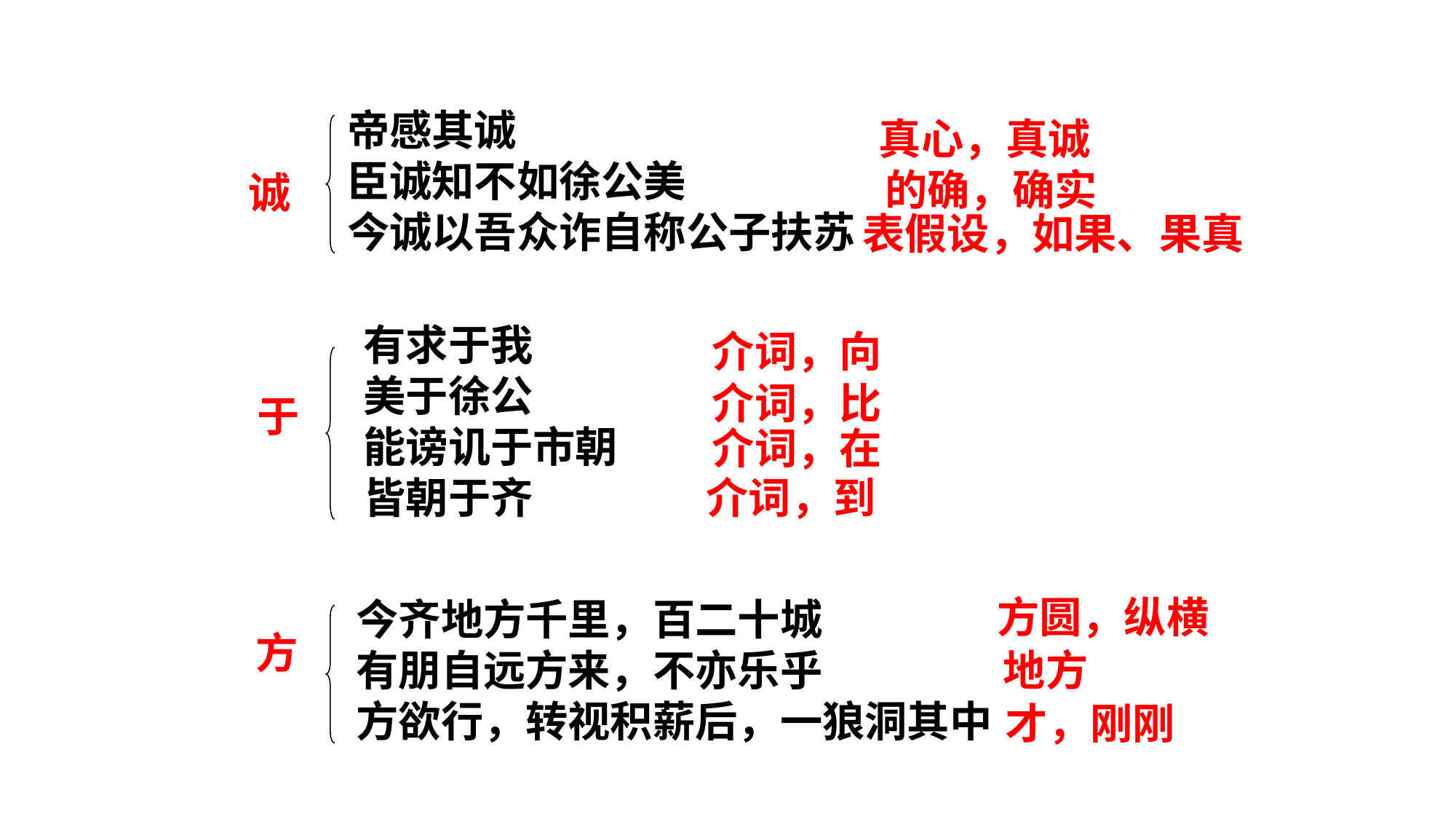

帝感其诚
臣诚知不如徐公美
今诚以吾众诈自称公子扶苏
真心，真诚

的确，确实
诚
表假设，如果、果真
有求于我
美于徐公
能谤讥于市朝
皆朝于齐
介词，向

介词，比
于
介词，在
介词，到
方圆，纵横
今齐地方千里，百二十城
有朋自远方来，不亦乐乎
方欲行，转视积薪后，一狼洞其中

方
地方
才，刚刚